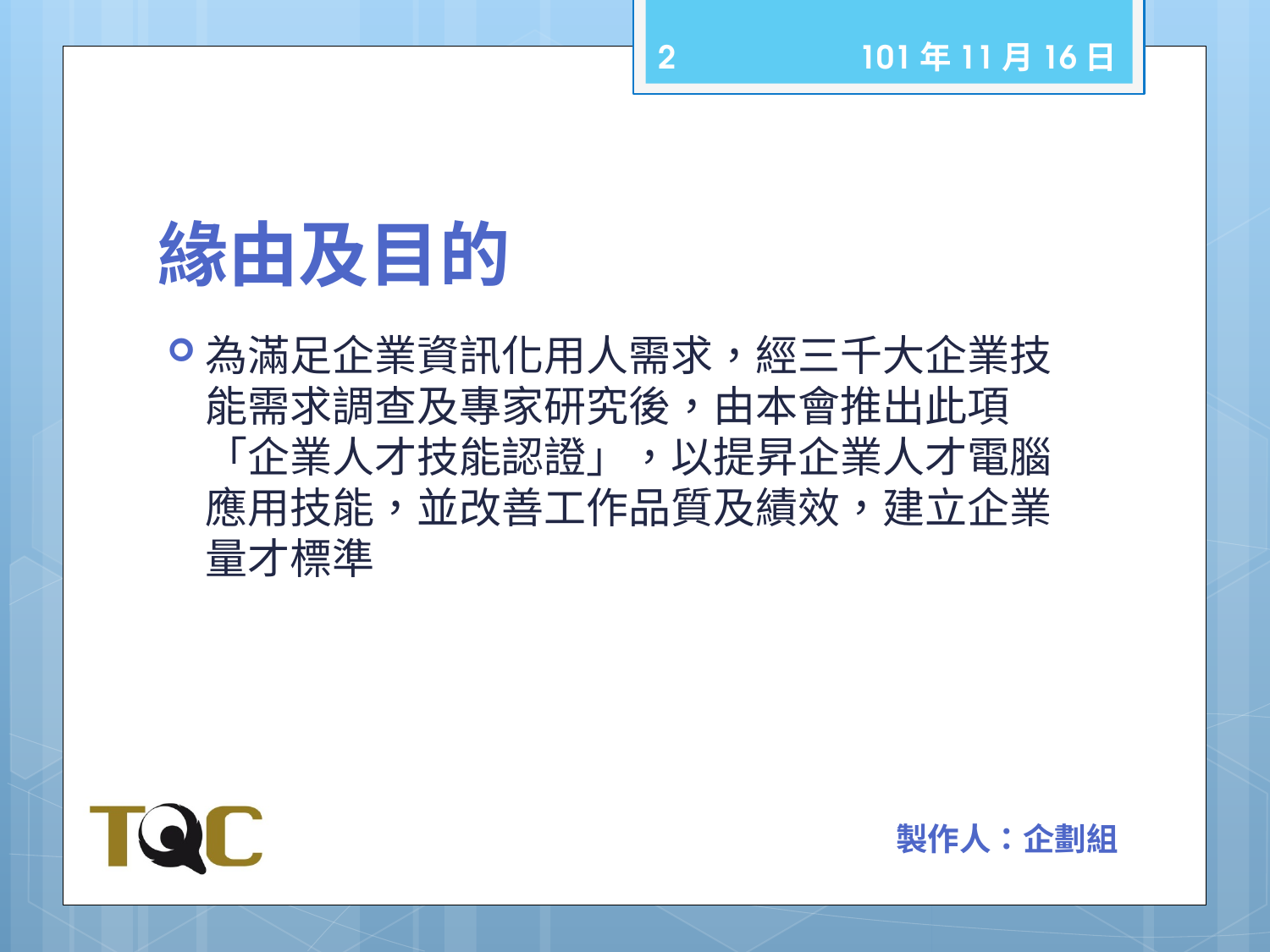

2
101年11月16日
# 緣由及目的
為滿足企業資訊化用人需求，經三千大企業技能需求調查及專家研究後，由本會推出此項「企業人才技能認證」，以提昇企業人才電腦應用技能，並改善工作品質及績效，建立企業量才標準
製作人：企劃組